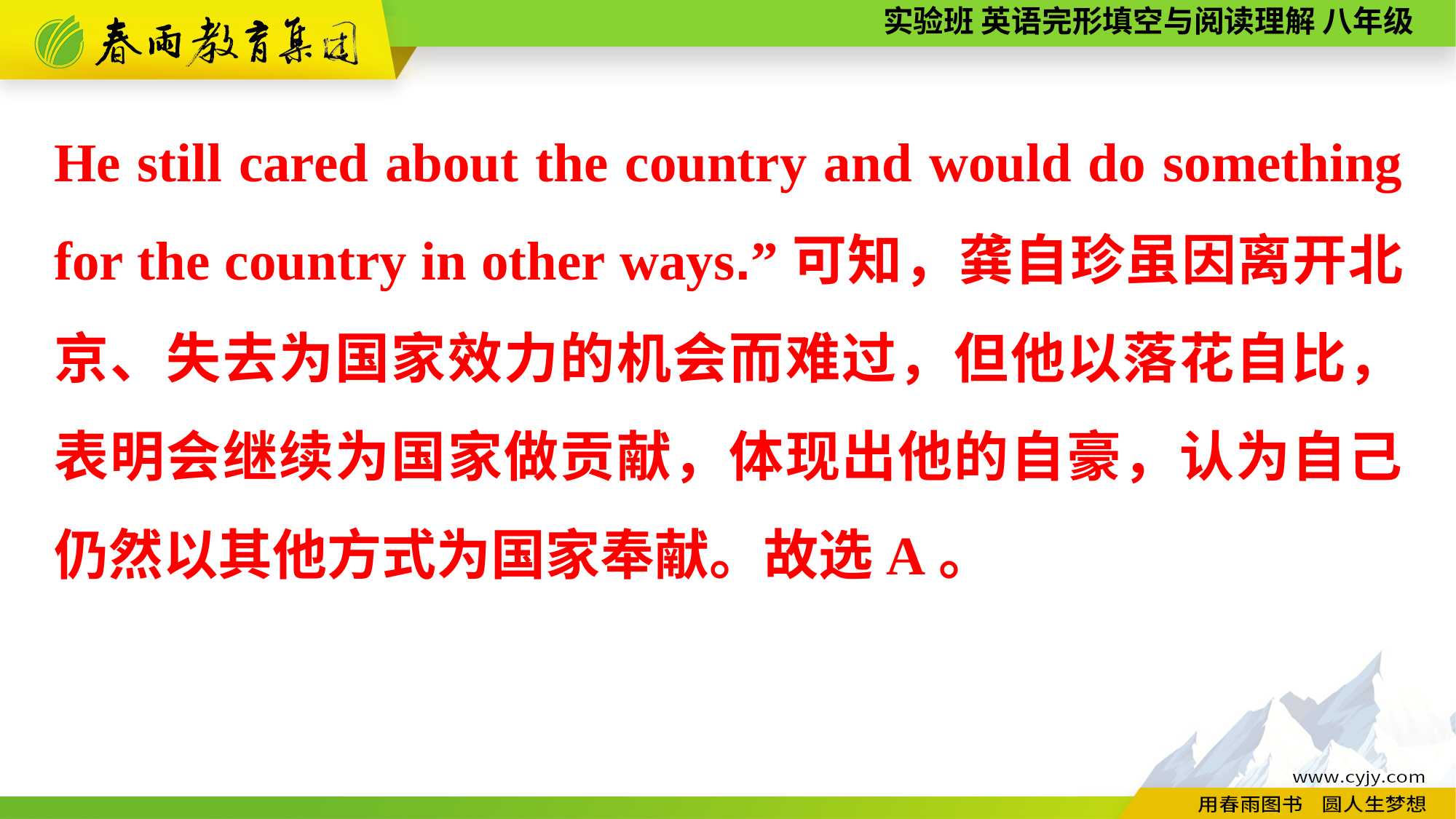

He still cared about the country and would do something for the country in other ways.”可知，龚自珍虽因离开北京、失去为国家效力的机会而难过，但他以落花自比，表明会继续为国家做贡献，体现出他的自豪，认为自己仍然以其他方式为国家奉献。故选A。